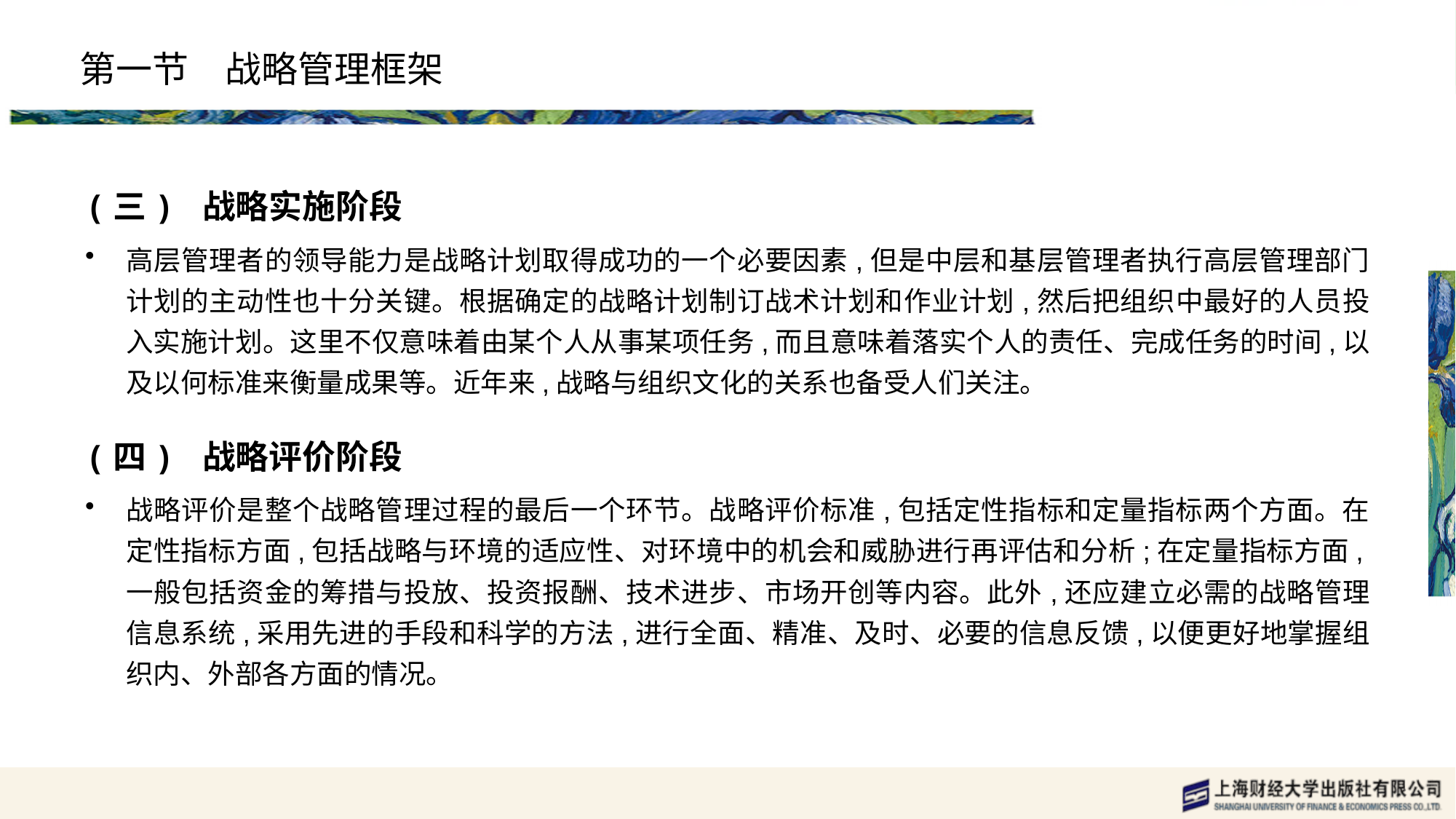

# 第一节　战略管理框架
(三) 战略实施阶段
高层管理者的领导能力是战略计划取得成功的一个必要因素,但是中层和基层管理者执行高层管理部门计划的主动性也十分关键。根据确定的战略计划制订战术计划和作业计划,然后把组织中最好的人员投入实施计划。这里不仅意味着由某个人从事某项任务,而且意味着落实个人的责任、完成任务的时间,以及以何标准来衡量成果等。近年来,战略与组织文化的关系也备受人们关注。
(四) 战略评价阶段
战略评价是整个战略管理过程的最后一个环节。战略评价标准,包括定性指标和定量指标两个方面。在定性指标方面,包括战略与环境的适应性、对环境中的机会和威胁进行再评估和分析;在定量指标方面,一般包括资金的筹措与投放、投资报酬、技术进步、市场开创等内容。此外,还应建立必需的战略管理信息系统,采用先进的手段和科学的方法,进行全面、精准、及时、必要的信息反馈,以便更好地掌握组织内、外部各方面的情况。